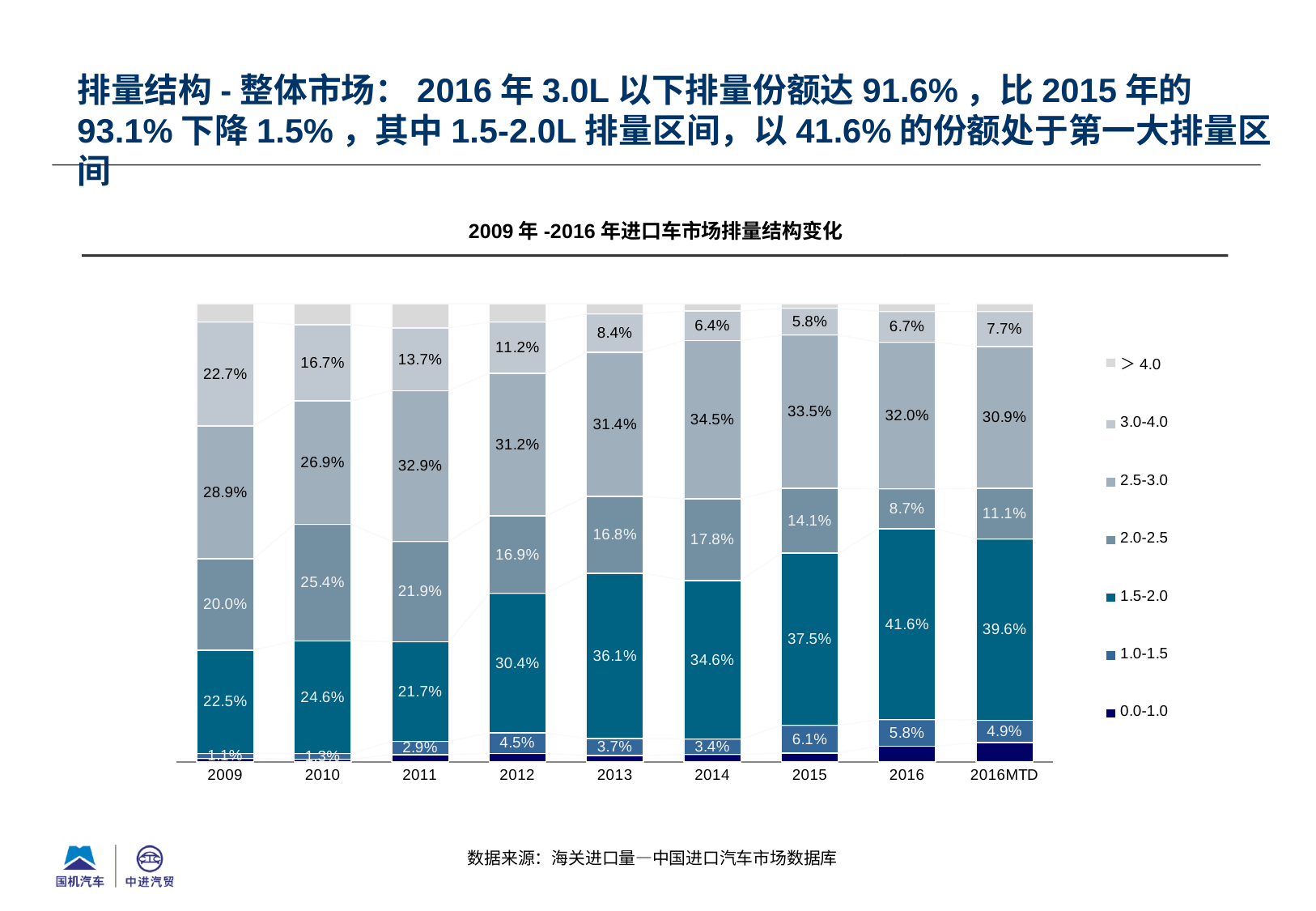

排量结构-整体市场：2016年3.0L以下排量份额达91.6%，比2015年的93.1%下降1.5%，其中1.5-2.0L排量区间，以41.6%的份额处于第一大排量区间
2009年-2016年进口车市场排量结构变化

### Chart

| Category | 0.0-1.0 | 1.0-1.5 | 1.5-2.0 | 2.0-2.5 | 2.5-3.0 | 3.0-4.0 | ＞4.0 |
|---|---|---|---|---|---|---|---|
| 2009 | 0.007341341582633616 | 0.01098388975935077 | 0.2251282257308532 | 0.19976430570621242 | 0.28939241760743506 | 0.22728161450591244 | 0.04010820510760248 |
| 2010 | 0.005373413078974979 | 0.012748425845971 | 0.24591688254496305 | 0.2542946848176873 | 0.26909378867404965 | 0.16661427224143352 | 0.04595853279692053 |
| 2011 | 0.01575901148389543 | 0.029081798035933807 | 0.21718996234554436 | 0.21904516292126813 | 0.3290055513309535 | 0.13666406394937544 | 0.053254449933029295 |
| 2012 | 0.018188278415678646 | 0.044945207016493995 | 0.30449096757302613 | 0.16883719190634702 | 0.3115626285671541 | 0.11167109249354827 | 0.04030463402775181 |
| 2013 | 0.013490235897807836 | 0.03705152347969341 | 0.36089575718956873 | 0.16764881869775708 | 0.31419539947037184 | 0.08412229282204442 | 0.022595972442756726 |
| 2014 | 0.015927633359740033 | 0.033701137566624954 | 0.3461146012989829 | 0.17830687230825265 | 0.3454754552321404 | 0.06425472875973068 | 0.016219571474528398 |
| 2015 | 0.018741907286130316 | 0.06087310157203158 | 0.37545424373734965 | 0.14147068859938203 | 0.3348357149868881 | 0.05837972766410972 | 0.010244616154108644 |
| 2016 | 0.03430740052699898 | 0.057923250915252654 | 0.4161853979308683 | 0.0872958656230325 | 0.31984291077549687 | 0.06728564433009723 | 0.01715952989825344 |
| 2016MTD | 0.0417200348981827 | 0.04897811438436264 | 0.39550036197583116 | 0.11054184997494014 | 0.3091366412355442 | 0.07704516344600991 | 0.01707783408512929 |
数据来源：海关进口量—中国进口汽车市场数据库